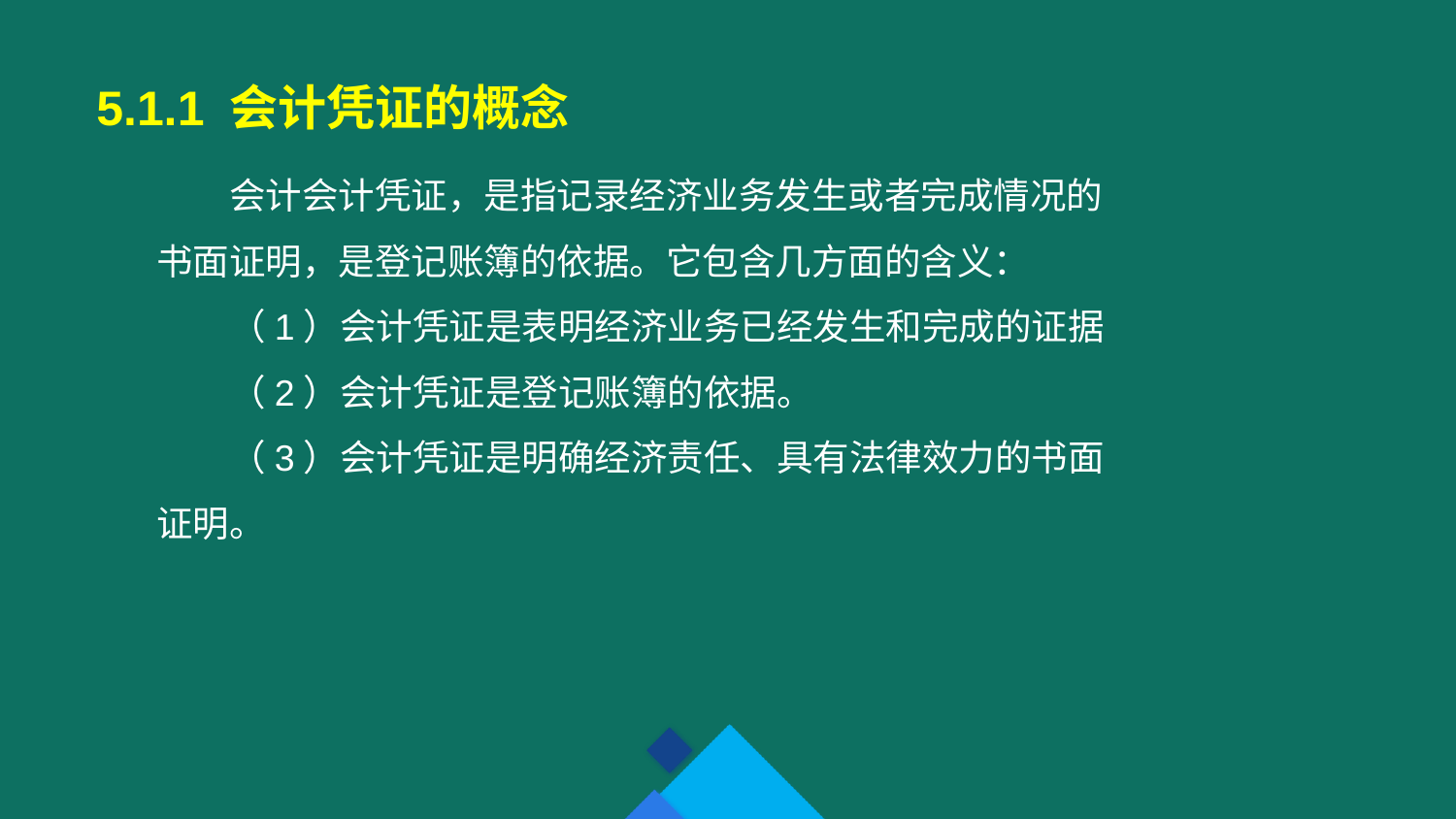

5.1.1 会计凭证的概念
会计会计凭证，是指记录经济业务发生或者完成情况的书面证明，是登记账簿的依据。它包含几方面的含义：
（1）会计凭证是表明经济业务已经发生和完成的证据
（2）会计凭证是登记账簿的依据。
（3）会计凭证是明确经济责任、具有法律效力的书面证明。